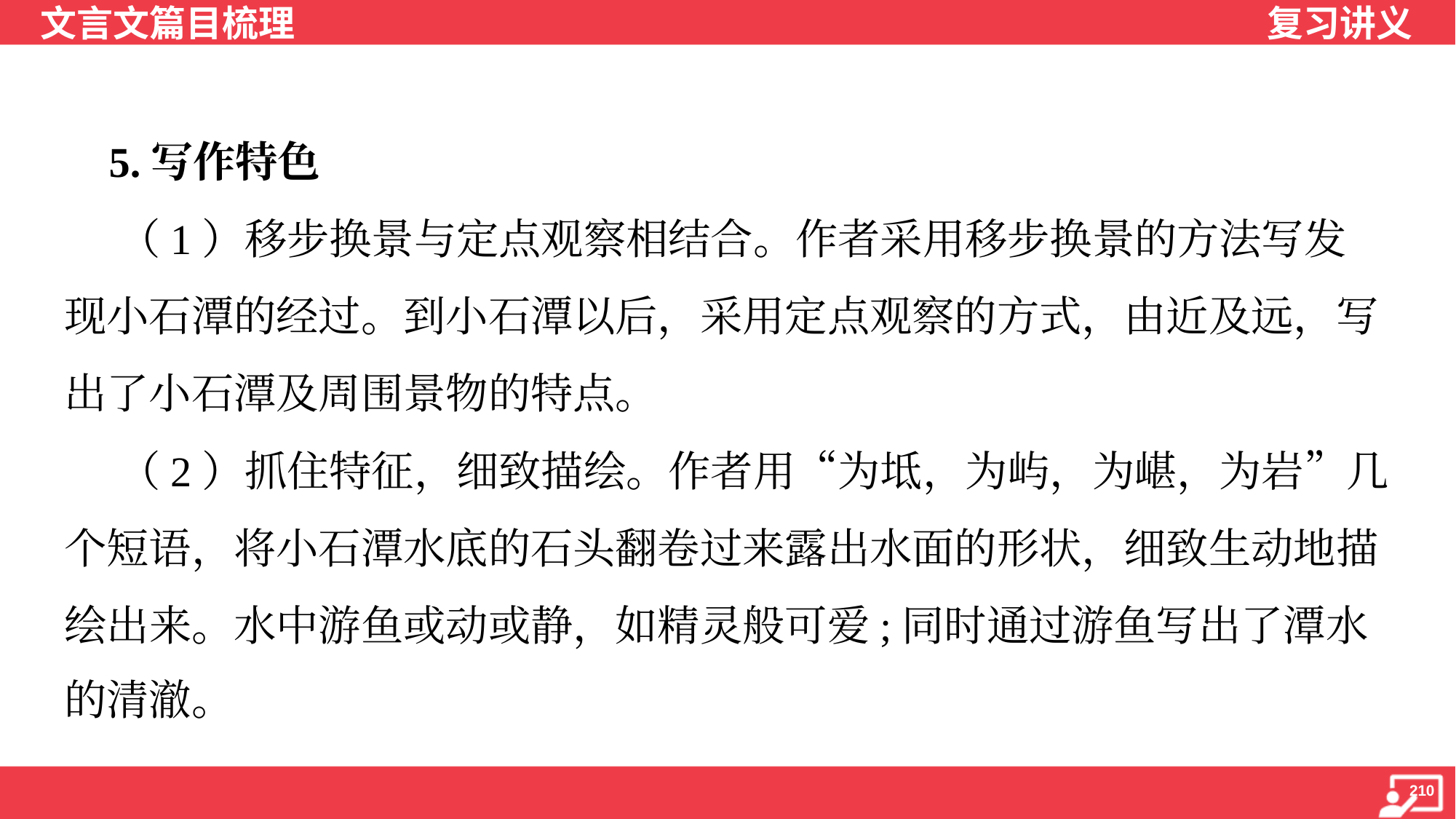

5.写作特色
    （1）移步换景与定点观察相结合。作者采用移步换景的方法写发
现小石潭的经过。到小石潭以后，采用定点观察的方式，由近及远，写
出了小石潭及周围景物的特点。
    （2）抓住特征，细致描绘。作者用“为坻，为屿，为嵁，为岩”几
个短语，将小石潭水底的石头翻卷过来露出水面的形状，细致生动地描
绘出来。水中游鱼或动或静，如精灵般可爱;同时通过游鱼写出了潭水
的清澈。